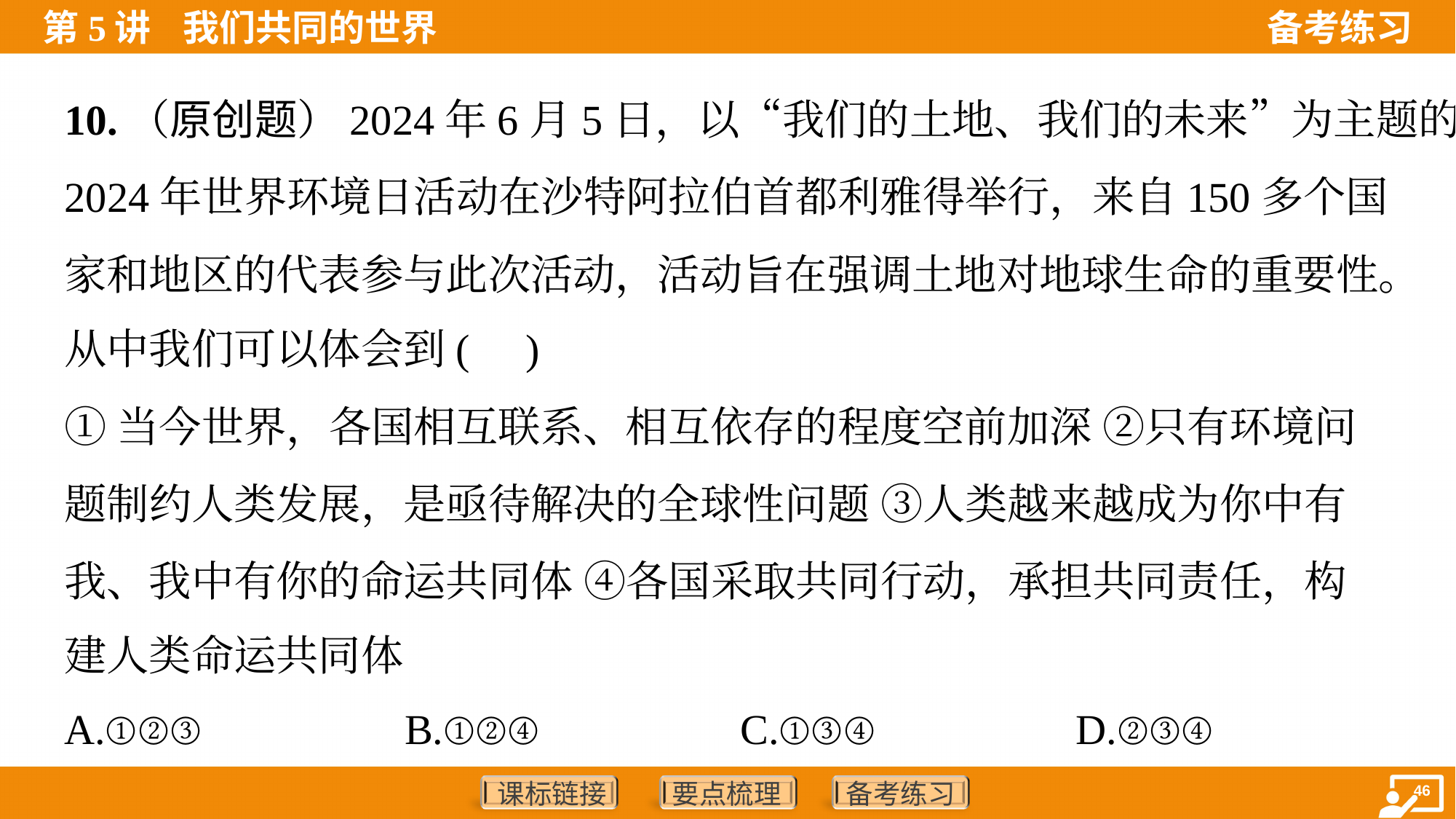

10.（原创题）2024年6月5日，以“我们的土地、我们的未来”为主题的
2024年世界环境日活动在沙特阿拉伯首都利雅得举行，来自150多个国
家和地区的代表参与此次活动，活动旨在强调土地对地球生命的重要性。
从中我们可以体会到(     )
①当今世界，各国相互联系、相互依存的程度空前加深 ②只有环境问
题制约人类发展，是亟待解决的全球性问题 ③人类越来越成为你中有
我、我中有你的命运共同体 ④各国采取共同行动，承担共同责任，构
建人类命运共同体
A.①②③	B.①②④	C.①③④	D.②③④